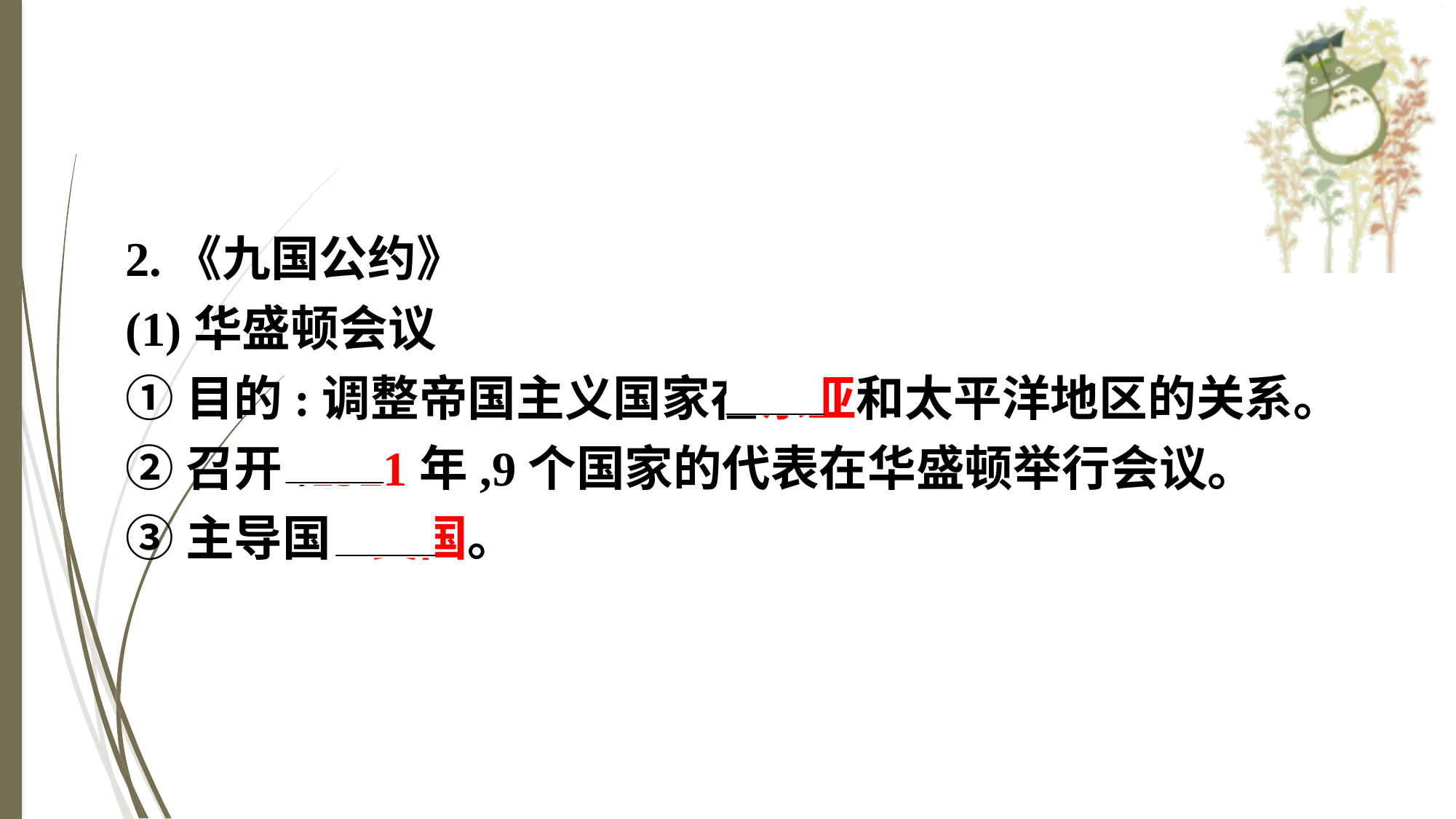

2.《九国公约》
(1)华盛顿会议
①目的:调整帝国主义国家在东亚和太平洋地区的关系。
②召开:1921年,9个国家的代表在华盛顿举行会议。
③主导国:美国。